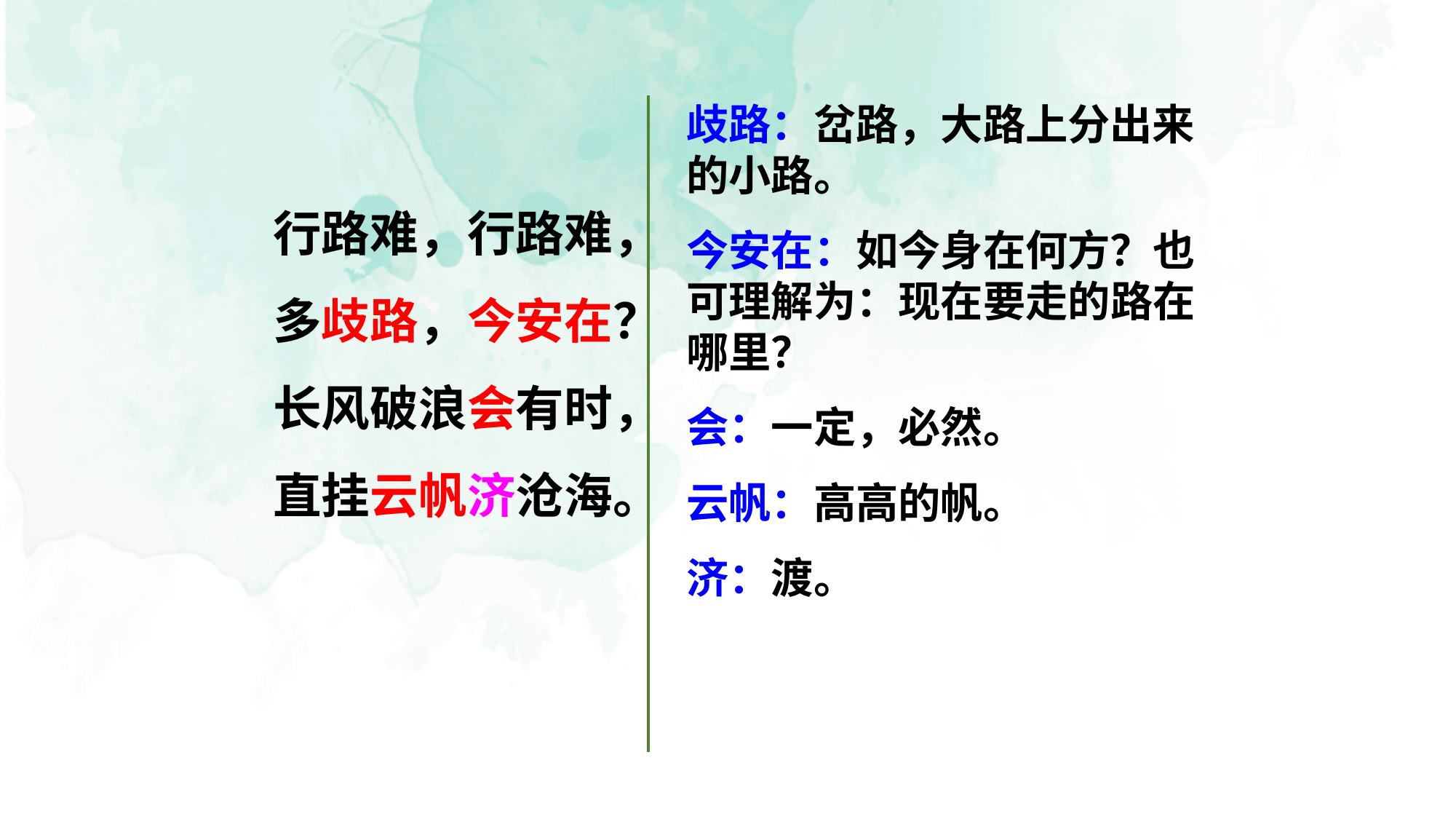

歧路：岔路，大路上分出来的小路。
今安在：如今身在何方？也可理解为：现在要走的路在哪里？
会：一定，必然。
云帆：高高的帆。
济：渡。
行路难，行路难，
多歧路，今安在？
长风破浪会有时，
直挂云帆济沧海。